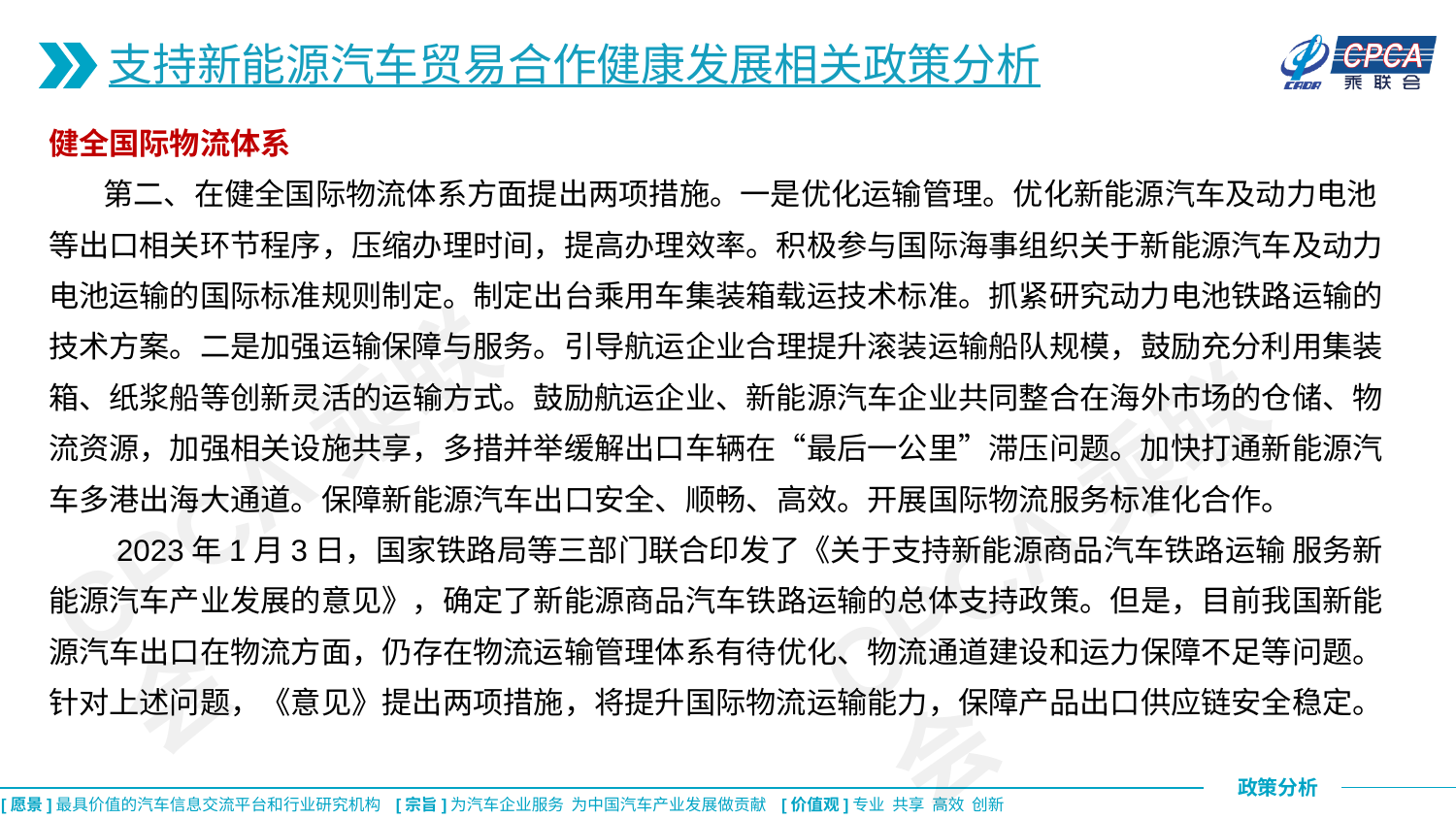

支持新能源汽车贸易合作健康发展相关政策分析
健全国际物流体系
       第二、在健全国际物流体系方面提出两项措施。一是优化运输管理。优化新能源汽车及动力电池等出口相关环节程序，压缩办理时间，提高办理效率。积极参与国际海事组织关于新能源汽车及动力电池运输的国际标准规则制定。制定出台乘用车集装箱载运技术标准。抓紧研究动力电池铁路运输的技术方案。二是加强运输保障与服务。引导航运企业合理提升滚装运输船队规模，鼓励充分利用集装箱、纸浆船等创新灵活的运输方式。鼓励航运企业、新能源汽车企业共同整合在海外市场的仓储、物流资源，加强相关设施共享，多措并举缓解出口车辆在“最后一公里”滞压问题。加快打通新能源汽车多港出海大通道。保障新能源汽车出口安全、顺畅、高效。开展国际物流服务标准化合作。
        2023年1月3日，国家铁路局等三部门联合印发了《关于支持新能源商品汽车铁路运输 服务新能源汽车产业发展的意见》，确定了新能源商品汽车铁路运输的总体支持政策。但是，目前我国新能源汽车出口在物流方面，仍存在物流运输管理体系有待优化、物流通道建设和运力保障不足等问题。针对上述问题，《意见》提出两项措施，将提升国际物流运输能力，保障产品出口供应链安全稳定。
CPCA乘联会
CPCA乘联会